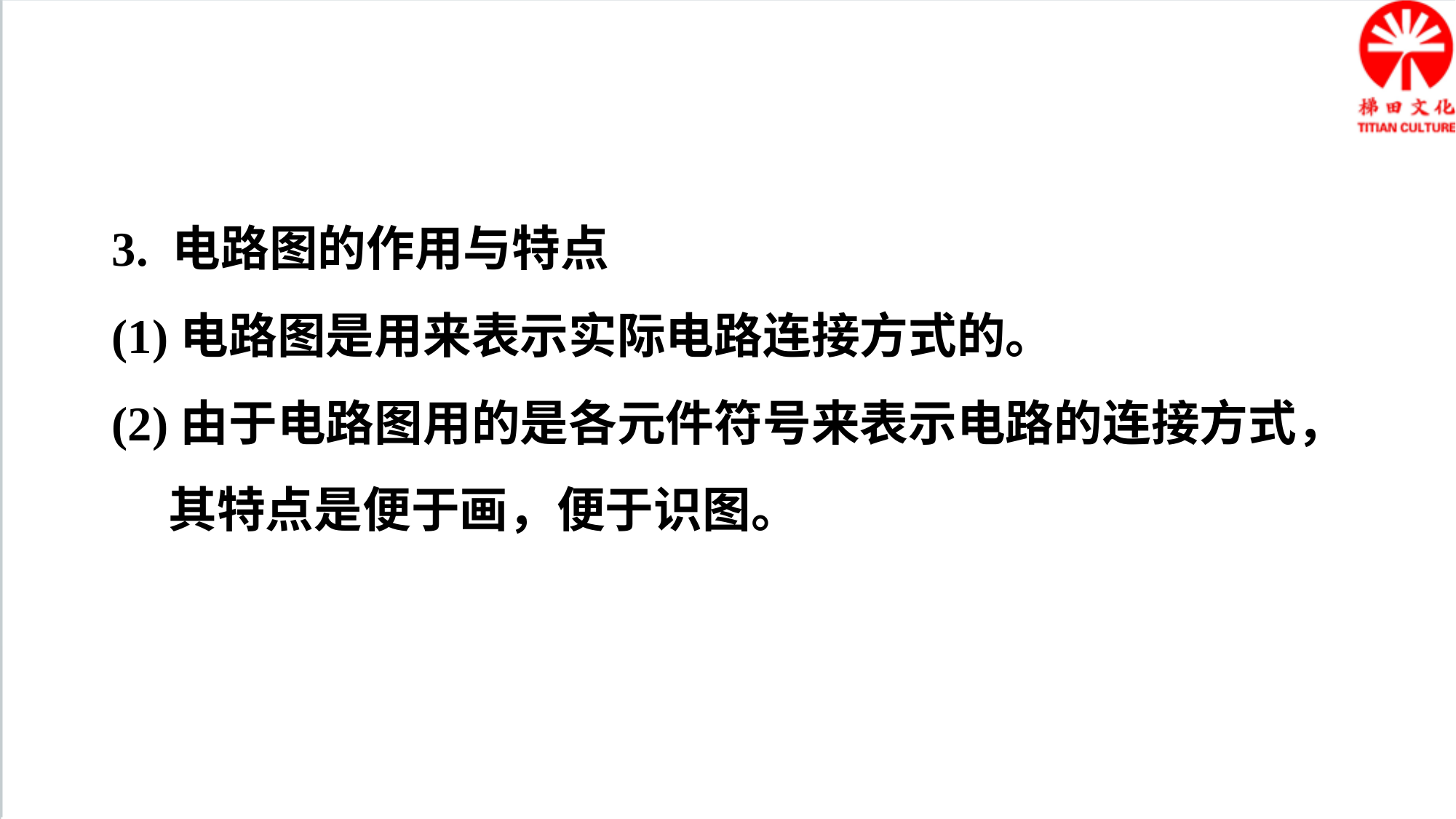

3. 电路图的作用与特点
(1)电路图是用来表示实际电路连接方式的。
(2)由于电路图用的是各元件符号来表示电路的连接方式，其特点是便于画，便于识图。